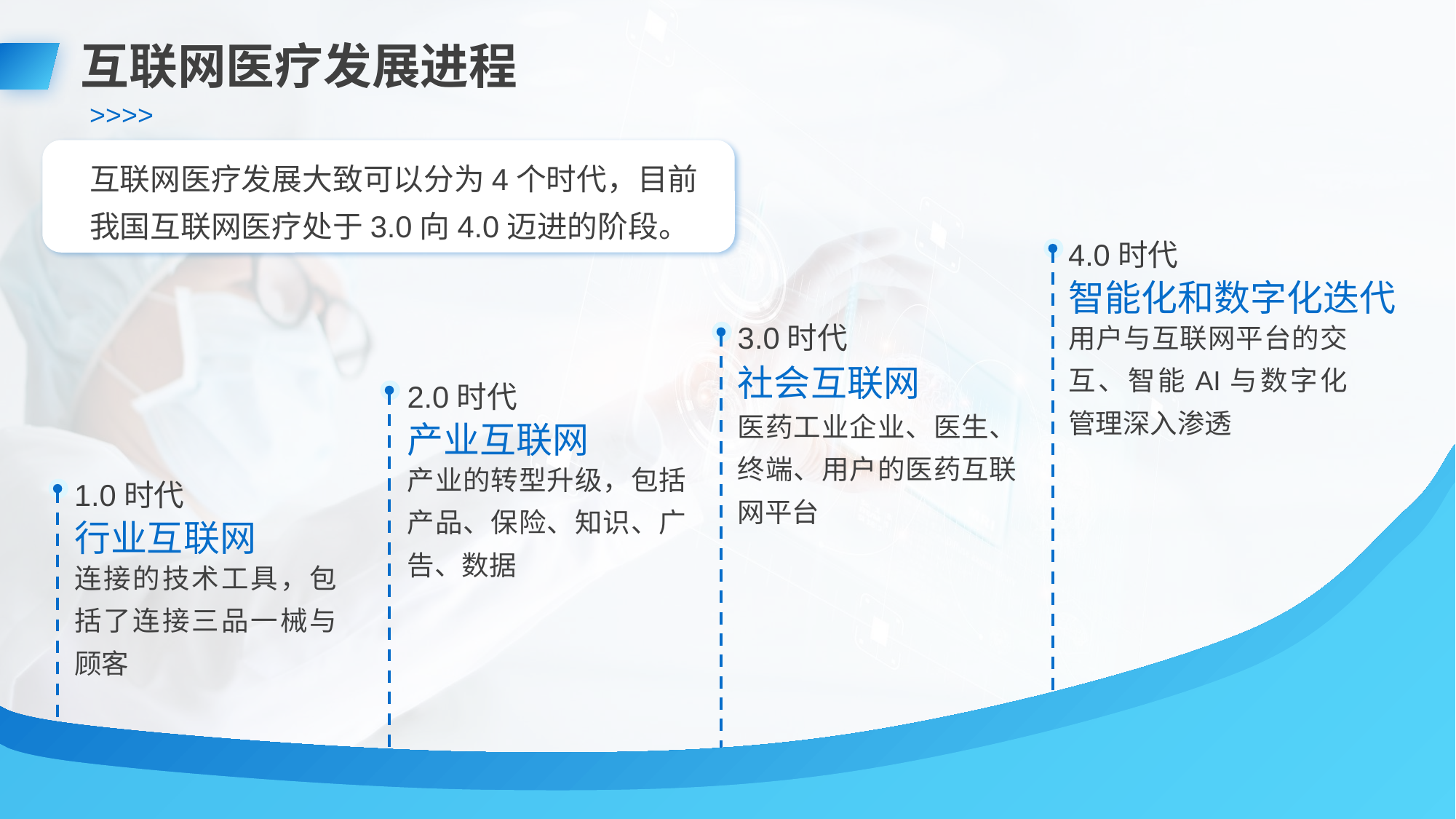

互联网医疗发展进程

互联网医疗发展大致可以分为4个时代，目前我国互联网医疗处于3.0向4.0迈进的阶段。
4.0时代

智能化和数字化迭代
3.0时代
用户与互联网平台的交互、智能AI与数字化管理深入渗透

社会互联网
2.0时代

医药工业企业、医生、终端、用户的医药互联网平台
产业互联网

产业的转型升级，包括产品、保险、知识、广告、数据
1.0时代

行业互联网
连接的技术工具，包括了连接三品一械与顾客